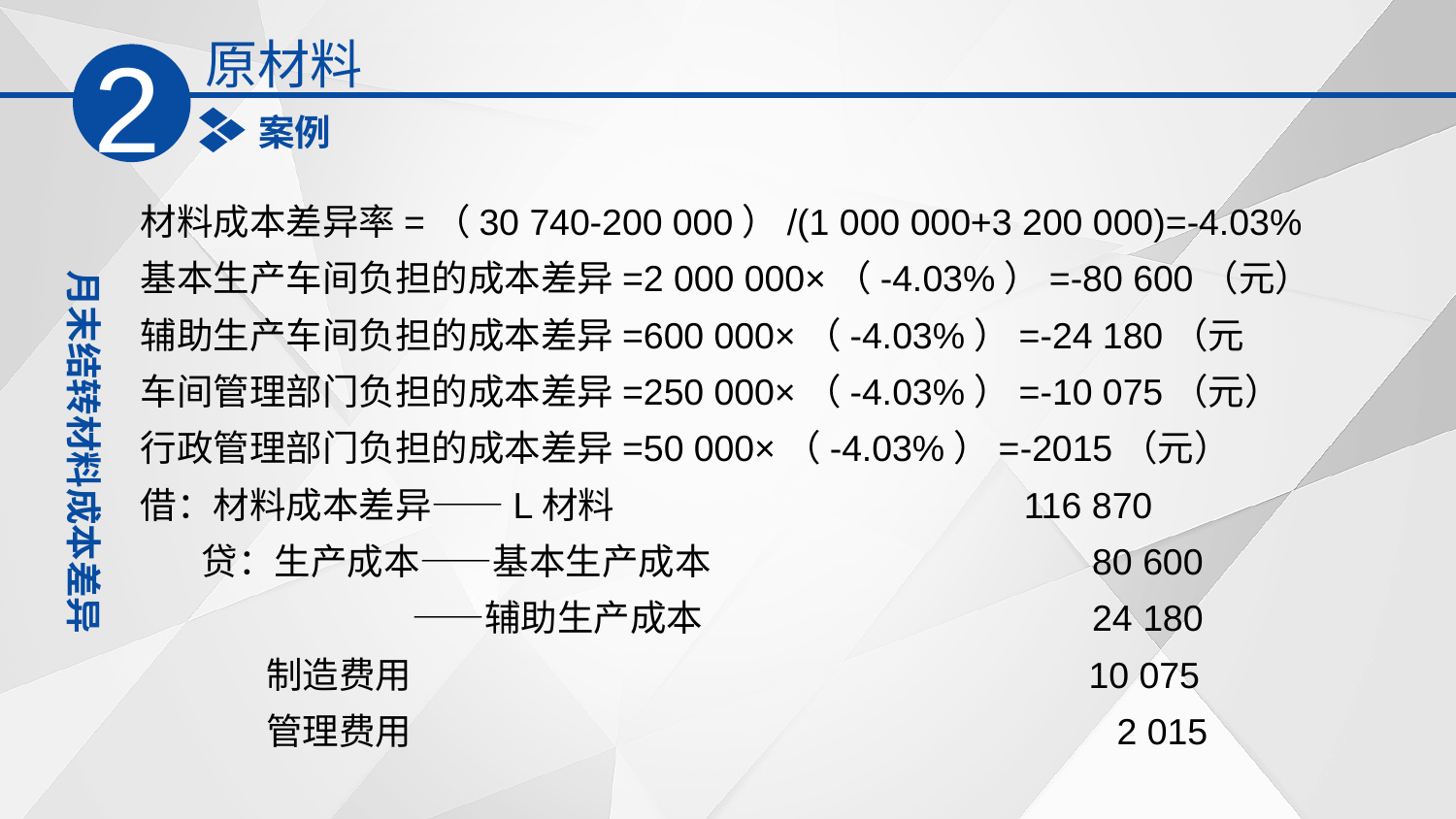

原材料
2

案例

材料成本差异率=（30 740-200 000）/(1 000 000+3 200 000)=-4.03%
基本生产车间负担的成本差异=2 000 000×（-4.03%）=-80 600（元）
辅助生产车间负担的成本差异=600 000×（-4.03%）=-24 180（元
车间管理部门负担的成本差异=250 000×（-4.03%）=-10 075（元）
行政管理部门负担的成本差异=50 000×（-4.03%）=-2015（元）
借：材料成本差异——L材料　　　　　　　　　　　116 870
　   贷：生产成本——基本生产成本　　　　　　　　　　 80 600
　　　　　　　  ——辅助生产成本　　　　　　　　　　  24 180
　　　  制造费用　　　　　　　　　　　　　　　　　      10 075
　　  　管理费用　　　　　　　　　　　　　　　　　　     2 015
月末结转材料成本差异